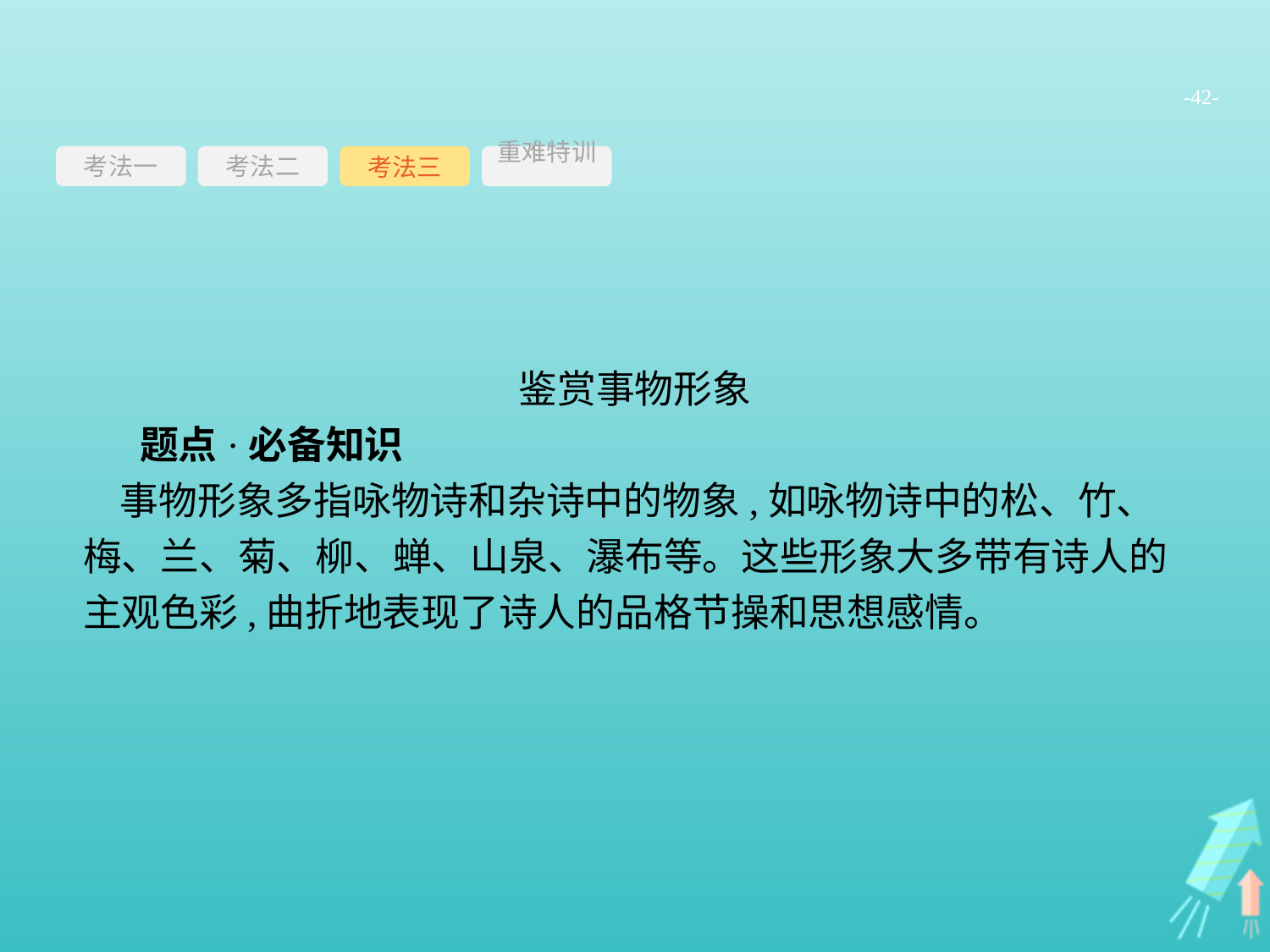

-42-
考法一
考法三
重难特训
考法二
鉴赏事物形象
题点·必备知识
事物形象多指咏物诗和杂诗中的物象,如咏物诗中的松、竹、梅、兰、菊、柳、蝉、山泉、瀑布等。这些形象大多带有诗人的主观色彩,曲折地表现了诗人的品格节操和思想感情。